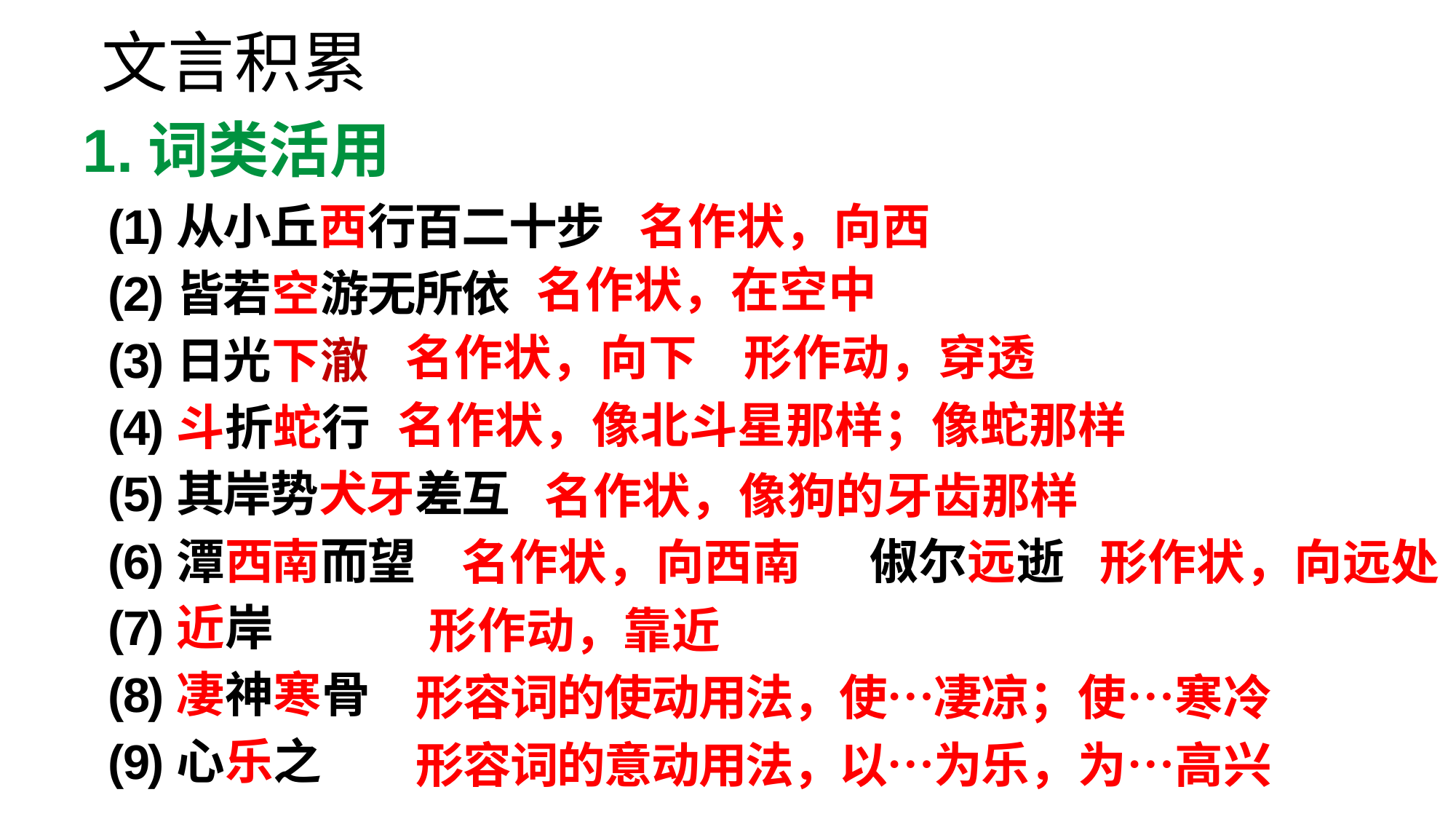

# 文言积累
1.词类活用
(1)从小丘西行百二十步
(2)皆若空游无所依
(3)日光下澈
(4)斗折蛇行
(5)其岸势犬牙差互
(6)潭西南而望
(7)近岸
(8)凄神寒骨
(9)心乐之
名作状，向西
名作状，在空中
名作状，向下
形作动，穿透
名作状，像北斗星那样；像蛇那样
名作状，像狗的牙齿那样
名作状，向西南
俶尔远逝
形作状，向远处
形作动，靠近
形容词的使动用法，使…凄凉；使…寒冷
形容词的意动用法，以…为乐，为…高兴